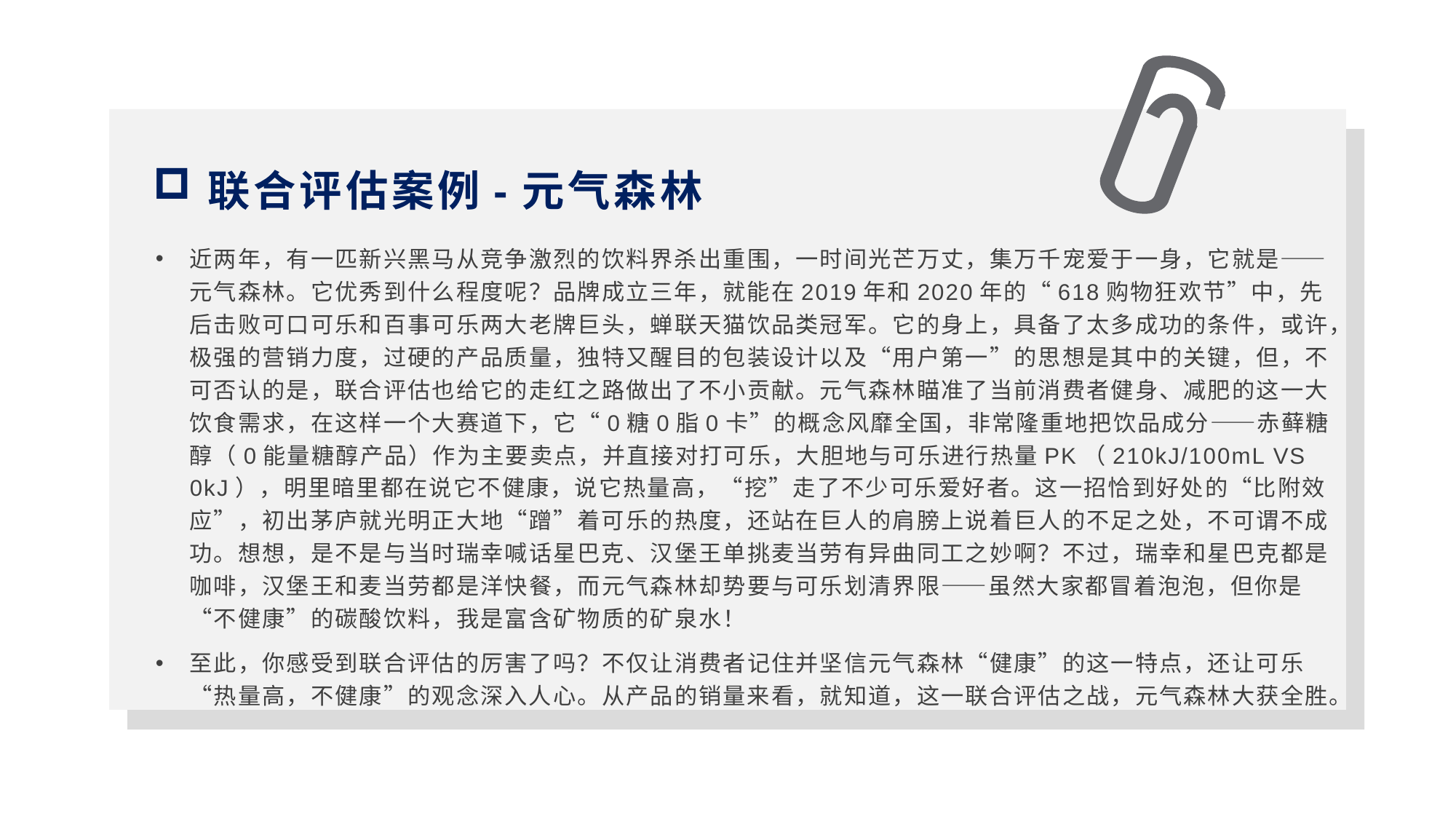

1
联合评估案例-元气森林
近两年，有一匹新兴黑马从竞争激烈的饮料界杀出重围，一时间光芒万丈，集万千宠爱于一身，它就是——元气森林。它优秀到什么程度呢？品牌成立三年，就能在2019年和2020年的“618购物狂欢节”中，先后击败可口可乐和百事可乐两大老牌巨头，蝉联天猫饮品类冠军。它的身上，具备了太多成功的条件，或许，极强的营销力度，过硬的产品质量，独特又醒目的包装设计以及“用户第一”的思想是其中的关键，但，不可否认的是，联合评估也给它的走红之路做出了不小贡献。元气森林瞄准了当前消费者健身、减肥的这一大饮食需求，在这样一个大赛道下，它“0糖0脂0卡”的概念风靡全国，非常隆重地把饮品成分——赤藓糖醇（0能量糖醇产品）作为主要卖点，并直接对打可乐，大胆地与可乐进行热量PK（210kJ/100mL VS 0kJ），明里暗里都在说它不健康，说它热量高，“挖”走了不少可乐爱好者。这一招恰到好处的“比附效应”，初出茅庐就光明正大地“蹭”着可乐的热度，还站在巨人的肩膀上说着巨人的不足之处，不可谓不成功。想想，是不是与当时瑞幸喊话星巴克、汉堡王单挑麦当劳有异曲同工之妙啊？不过，瑞幸和星巴克都是咖啡，汉堡王和麦当劳都是洋快餐，而元气森林却势要与可乐划清界限——虽然大家都冒着泡泡，但你是“不健康”的碳酸饮料，我是富含矿物质的矿泉水！
至此，你感受到联合评估的厉害了吗？不仅让消费者记住并坚信元气森林“健康”的这一特点，还让可乐“热量高，不健康”的观念深入人心。从产品的销量来看，就知道，这一联合评估之战，元气森林大获全胜。